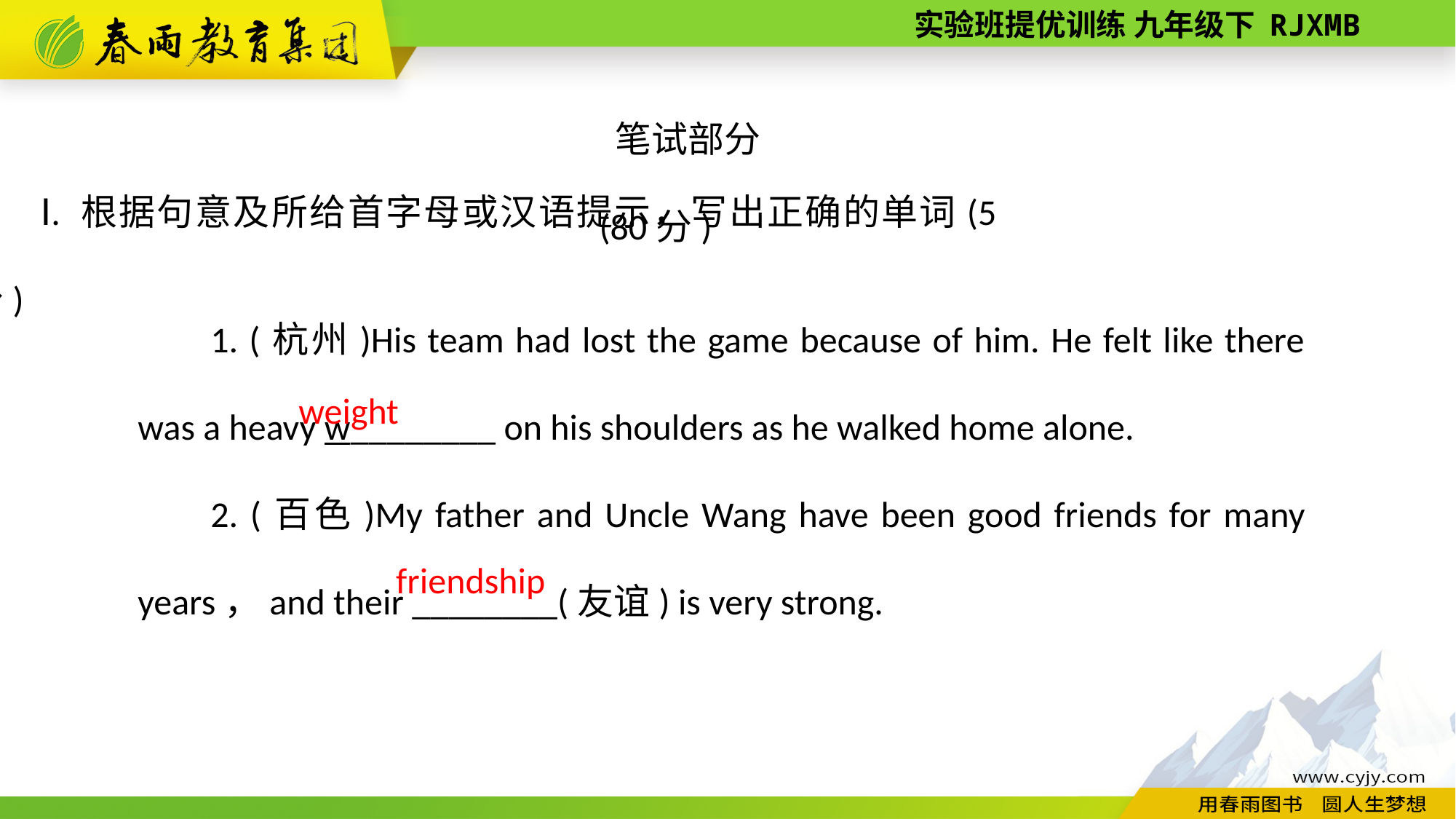

笔试部分(80分)
Ⅰ. 根据句意及所给首字母或汉语提示，写出正确的单词(5分)
1. (杭州)His team had lost the game because of him. He felt like there was a heavy w________ on his shoulders as he walked home alone.
2. (百色)My father and Uncle Wang have been good friends for many years，and their ________(友谊) is very strong.
weight
friendship